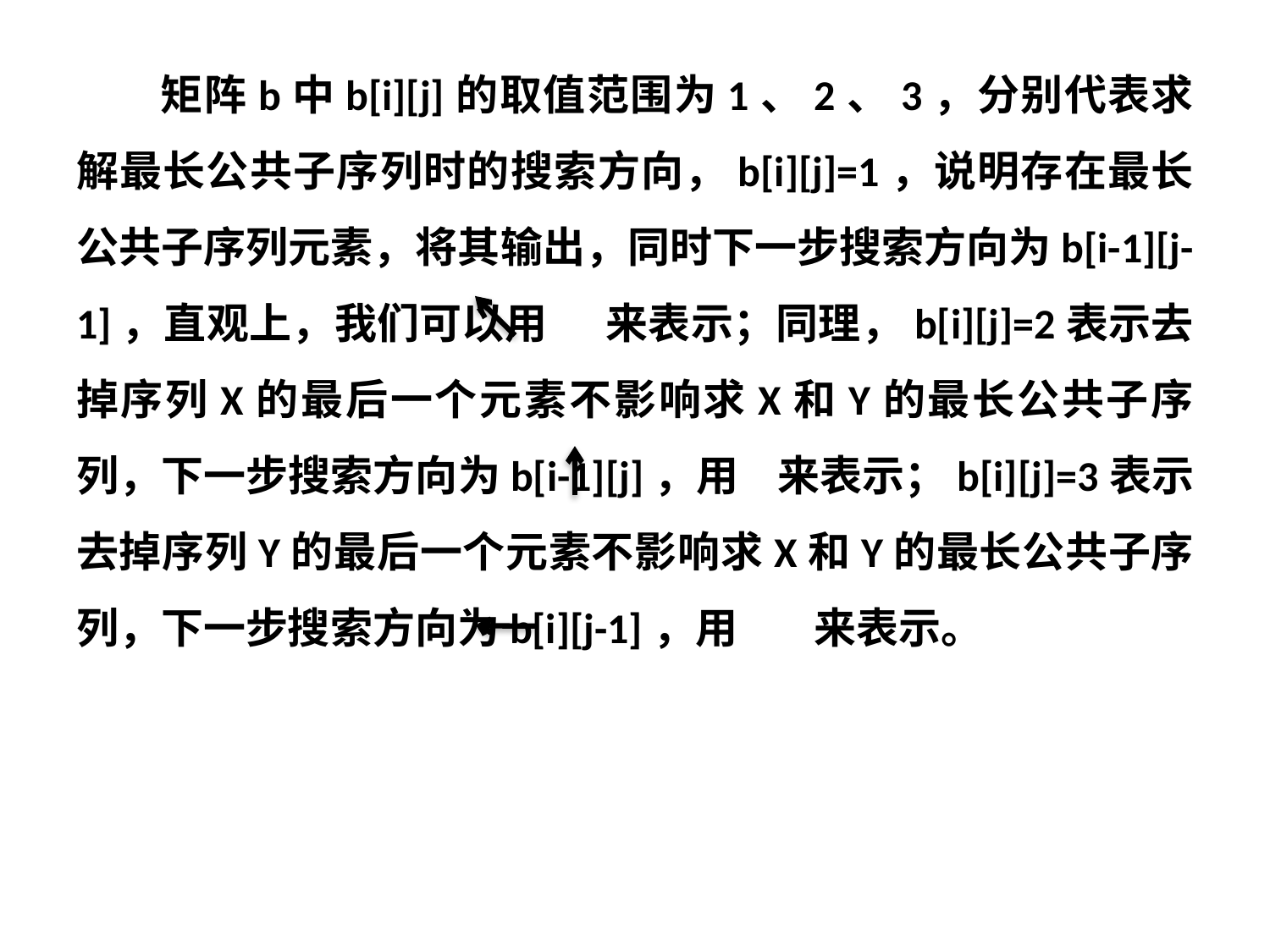

矩阵b中b[i][j]的取值范围为1、2、3，分别代表求解最长公共子序列时的搜索方向，b[i][j]=1，说明存在最长公共子序列元素，将其输出，同时下一步搜索方向为b[i-1][j-1]，直观上，我们可以用      来表示；同理，b[i][j]=2表示去掉序列X的最后一个元素不影响求X和Y的最长公共子序列，下一步搜索方向为b[i-1][j]，用    来表示；b[i][j]=3表示去掉序列Y的最后一个元素不影响求X和Y的最长公共子序列，下一步搜索方向为b[i][j-1]，用        来表示。